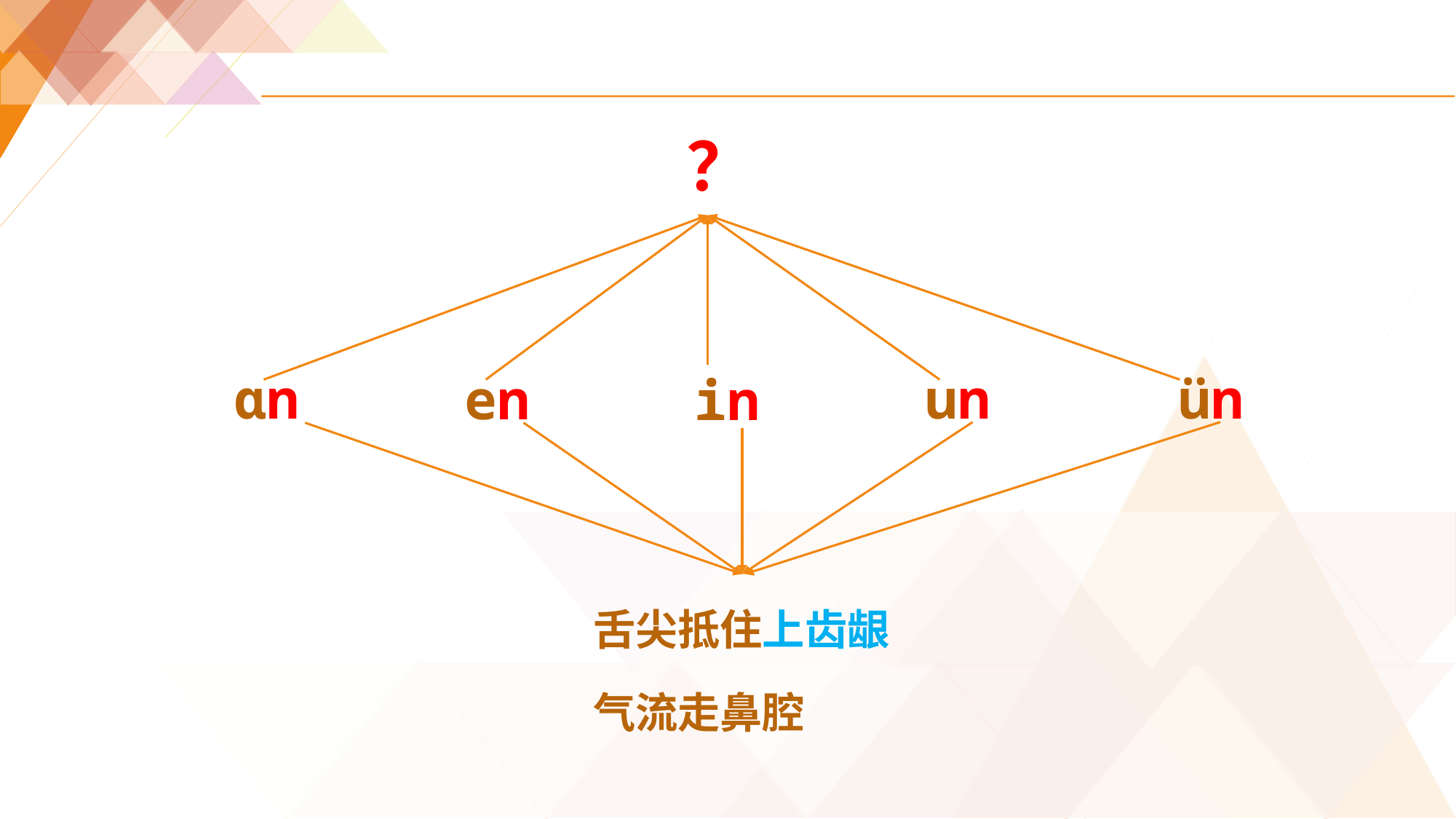

？
ɑn
un
ün
en
in
舌尖抵住上齿龈
气流走鼻腔